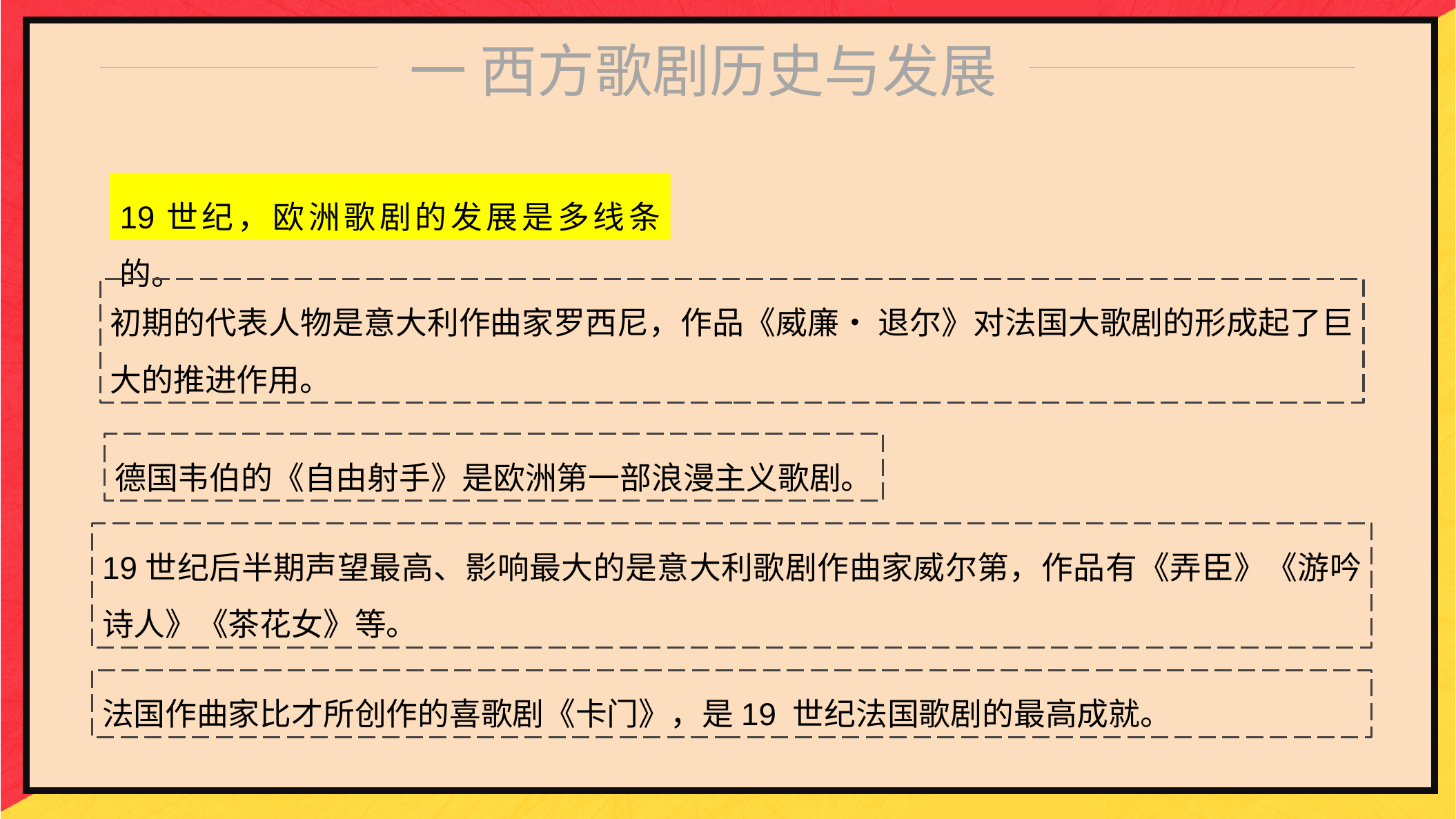

一 西方歌剧历史与发展
19世纪，欧洲歌剧的发展是多线条的。
初期的代表人物是意大利作曲家罗西尼，作品《威廉• 退尔》对法国大歌剧的形成起了巨大的推进作用。
德国韦伯的《自由射手》是欧洲第一部浪漫主义歌剧。
19世纪后半期声望最高、影响最大的是意大利歌剧作曲家威尔第，作品有《弄臣》《游吟诗人》《茶花女》等。
法国作曲家比才所创作的喜歌剧《卡门》，是19 世纪法国歌剧的最高成就。